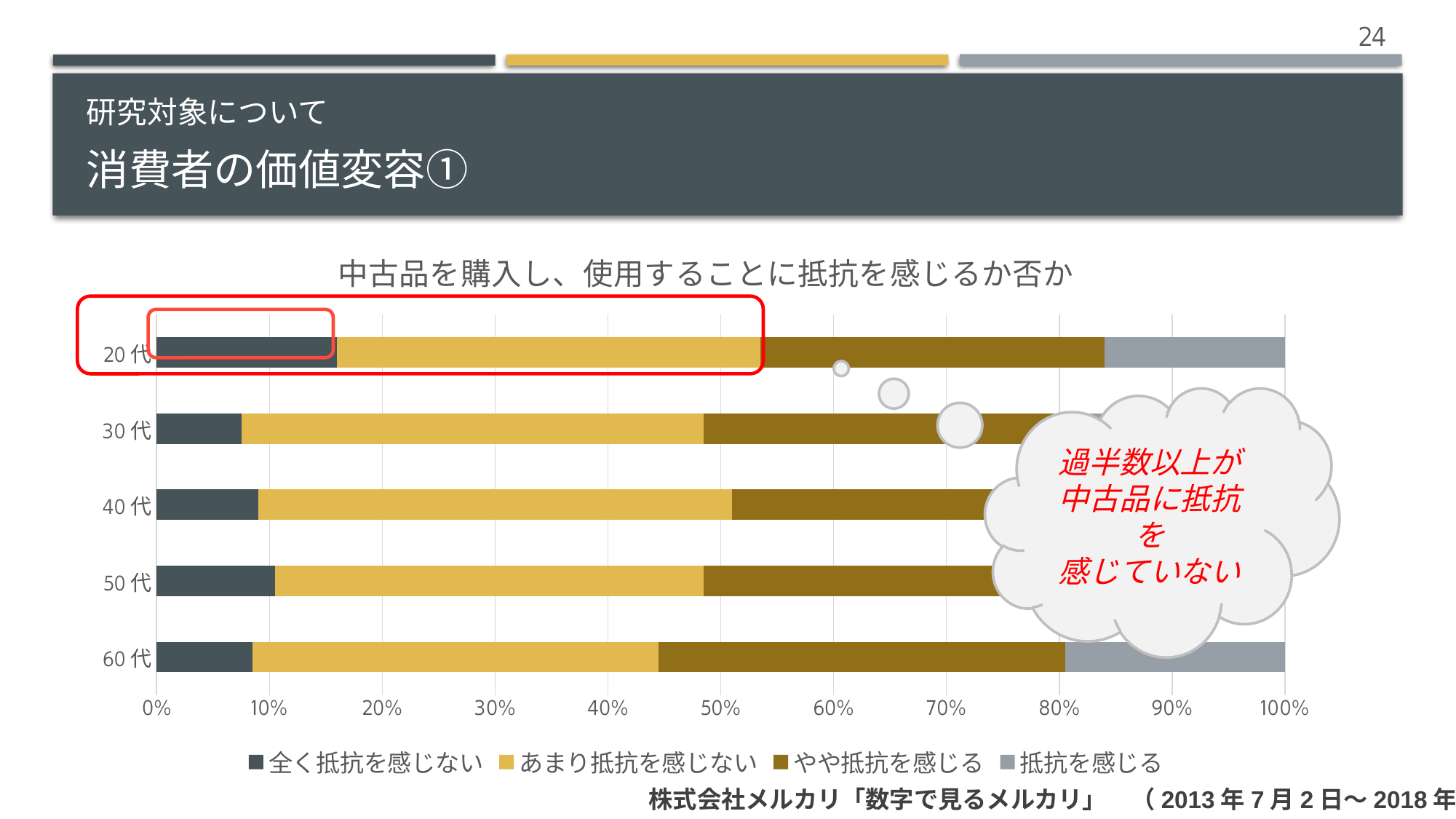

24
研究対象について
# 消費者の価値変容①

### Chart: 中古品を購入し、使用することに抵抗を感じるか否か

| Category | 全く抵抗を感じない | あまり抵抗を感じない | やや抵抗を感じる | 抵抗を感じる |
|---|---|---|---|---|
| 60代 | 8.5 | 36.0 | 36.0 | 19.5 |
| 50代 | 10.5 | 38.0 | 33.5 | 18.0 |
| 40代 | 9.0 | 42.0 | 33.0 | 16.0 |
| 30代 | 7.5 | 41.0 | 33.5 | 18.0 |
| 20代 | 16.0 | 37.5 | 30.5 | 16.0 |

### Chart

| Category |
|---|
過半数以上が
中古品に抵抗を
感じていない
株式会社メルカリ「数字で見るメルカリ」　（2013年7月2日～2018年4月30日）